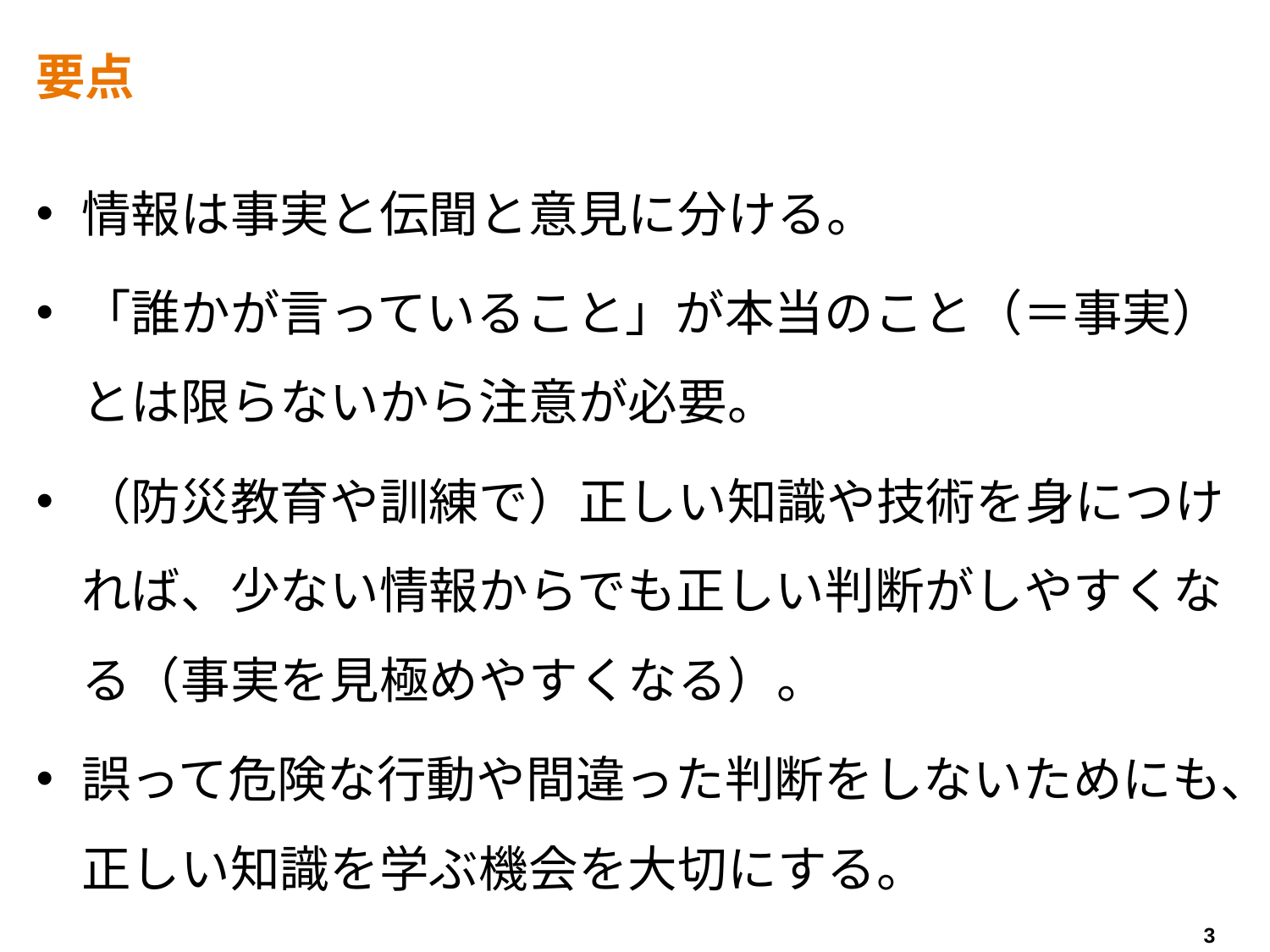

# 要点
情報は事実と伝聞と意見に分ける。
「誰かが言っていること」が本当のこと（＝事実）とは限らないから注意が必要。
（防災教育や訓練で）正しい知識や技術を身につければ、少ない情報からでも正しい判断がしやすくなる（事実を見極めやすくなる）。
誤って危険な行動や間違った判断をしないためにも、正しい知識を学ぶ機会を大切にする。
3